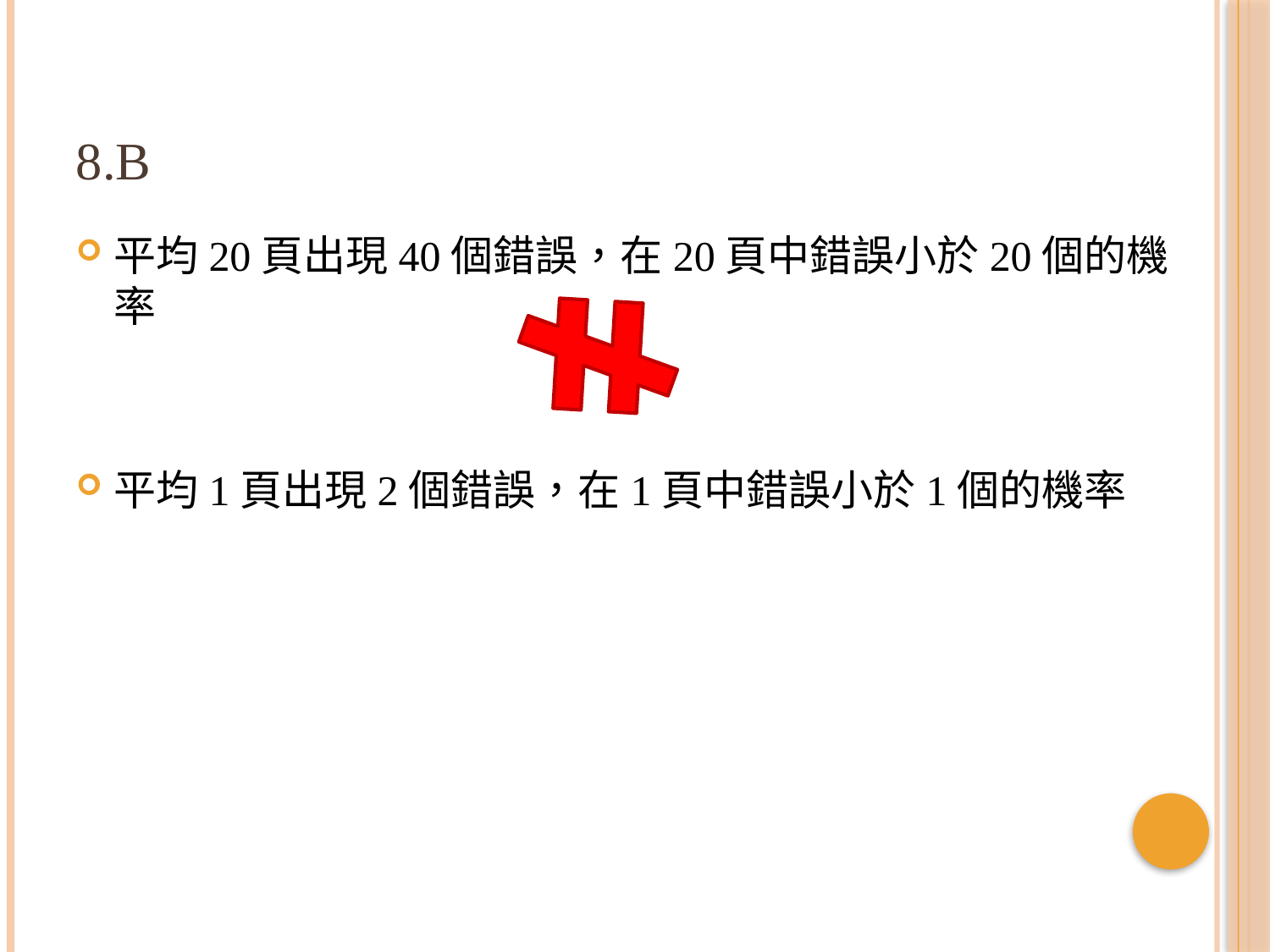

# 8.b
平均20頁出現40個錯誤，在20頁中錯誤小於20個的機率

平均1頁出現2個錯誤，在1頁中錯誤小於1個的機率